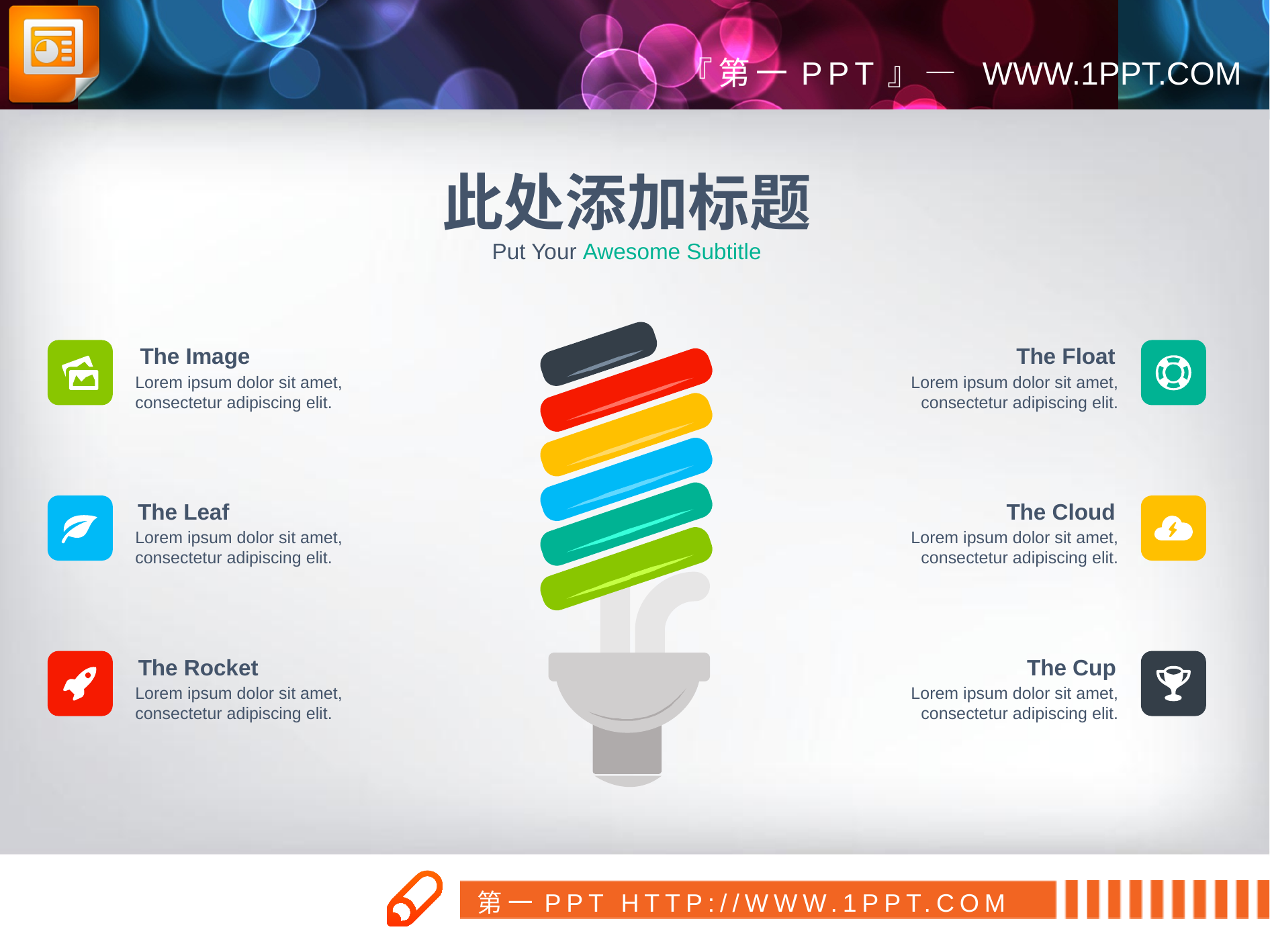

此处添加标题
Put Your Awesome Subtitle

The Image
The Float

Lorem ipsum dolor sit amet, consectetur adipiscing elit.
Lorem ipsum dolor sit amet, consectetur adipiscing elit.

The Leaf
The Cloud

Lorem ipsum dolor sit amet, consectetur adipiscing elit.
Lorem ipsum dolor sit amet, consectetur adipiscing elit.

The Rocket
The Cup

Lorem ipsum dolor sit amet, consectetur adipiscing elit.
Lorem ipsum dolor sit amet, consectetur adipiscing elit.